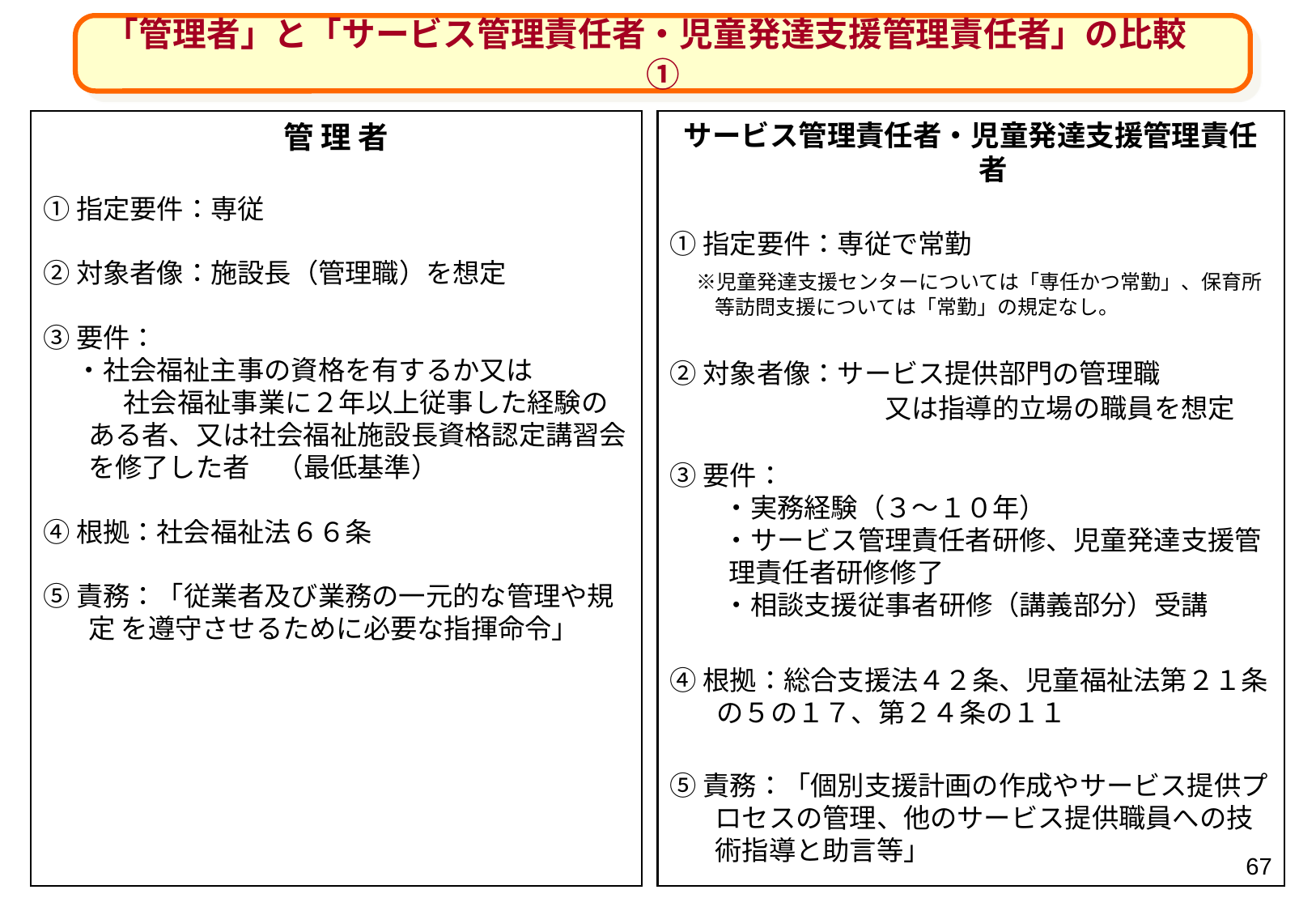

「管理者」と「サービス管理責任者・児童発達支援管理責任者」の比較　①
管 理 者

①指定要件：専従

②対象者像：施設長（管理職）を想定

③要件：
　 ・社会福祉主事の資格を有するか又は
　　　社会福祉事業に２年以上従事した経験のある者、又は社会福祉施設長資格認定講習会を修了した者　（最低基準）

④根拠：社会福祉法６６条

⑤責務：「従業者及び業務の一元的な管理や規定 を遵守させるために必要な指揮命令」

サービス管理責任者・児童発達支援管理責任者

①指定要件：専従で常勤
　※児童発達支援センターについては「専任かつ常勤」、保育所等訪問支援については「常勤」の規定なし。

②対象者像：サービス提供部門の管理職
　　　　　　　　又は指導的立場の職員を想定

③要件：
　　・実務経験（３～１０年）
　　・サービス管理責任者研修、児童発達支援管理責任者研修修了
　　・相談支援従事者研修（講義部分）受講

④根拠：総合支援法４２条、児童福祉法第２１条の５の１７、第２４条の１１

⑤責務：「個別支援計画の作成やサービス提供プロセスの管理、他のサービス提供職員への技術指導と助言等」
67